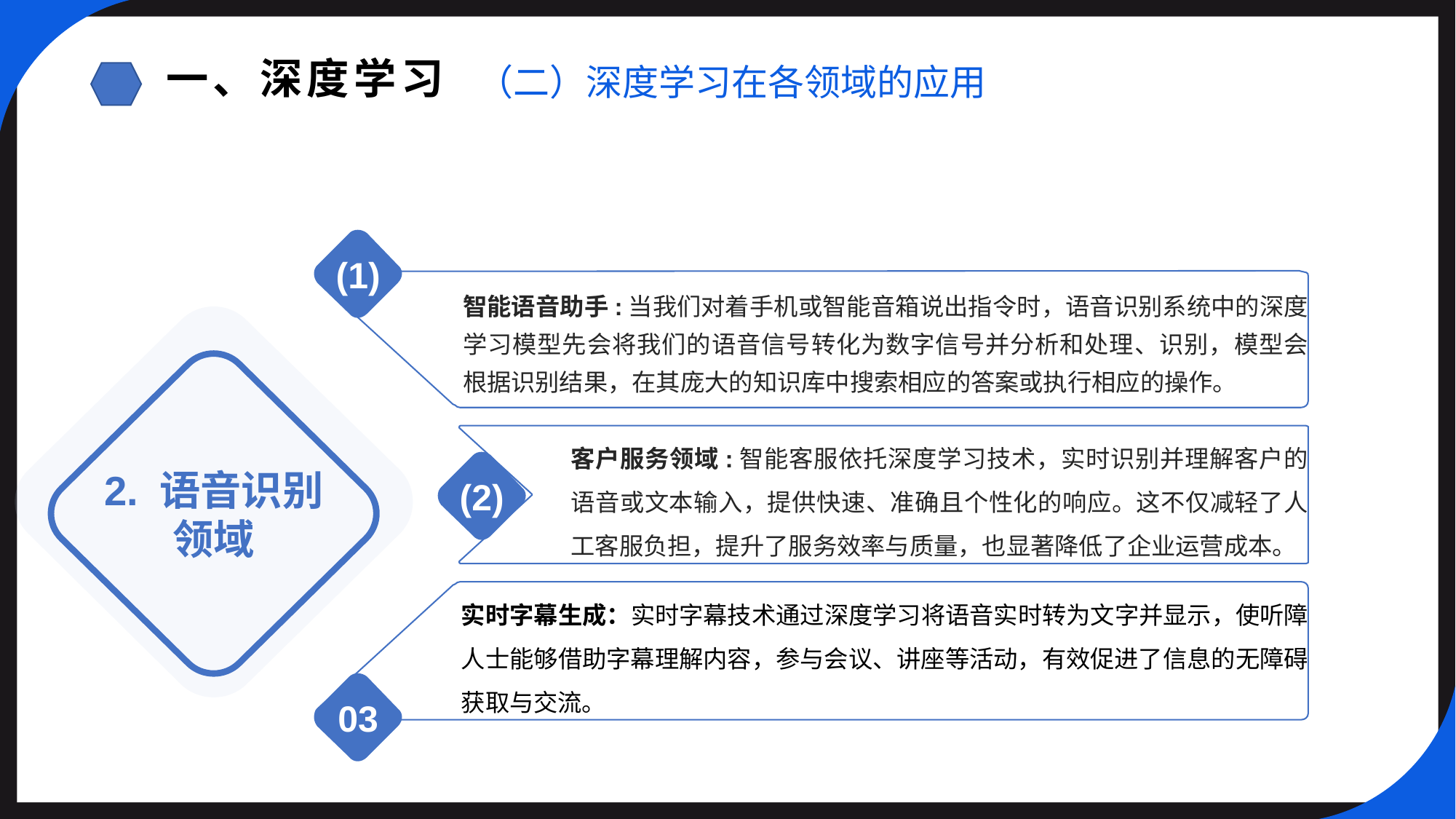

一、深度学习
（二）深度学习在各领域的应用
(1)
智能语音助手:当我们对着手机或智能音箱说出指令时，语音识别系统中的深度学习模型先会将我们的语音信号转化为数字信号并分析和处理、识别，模型会根据识别结果，在其庞大的知识库中搜索相应的答案或执行相应的操作。

2. 语音识别领域
客户服务领域:智能客服依托深度学习技术，实时识别并理解客户的语音或文本输入，提供快速、准确且个性化的响应。这不仅减轻了人工客服负担，提升了服务效率与质量，也显著降低了企业运营成本。
(2)
实时字幕生成：实时字幕技术通过深度学习将语音实时转为文字并显示，使听障人士能够借助字幕理解内容，参与会议、讲座等活动，有效促进了信息的无障碍获取与交流。
03